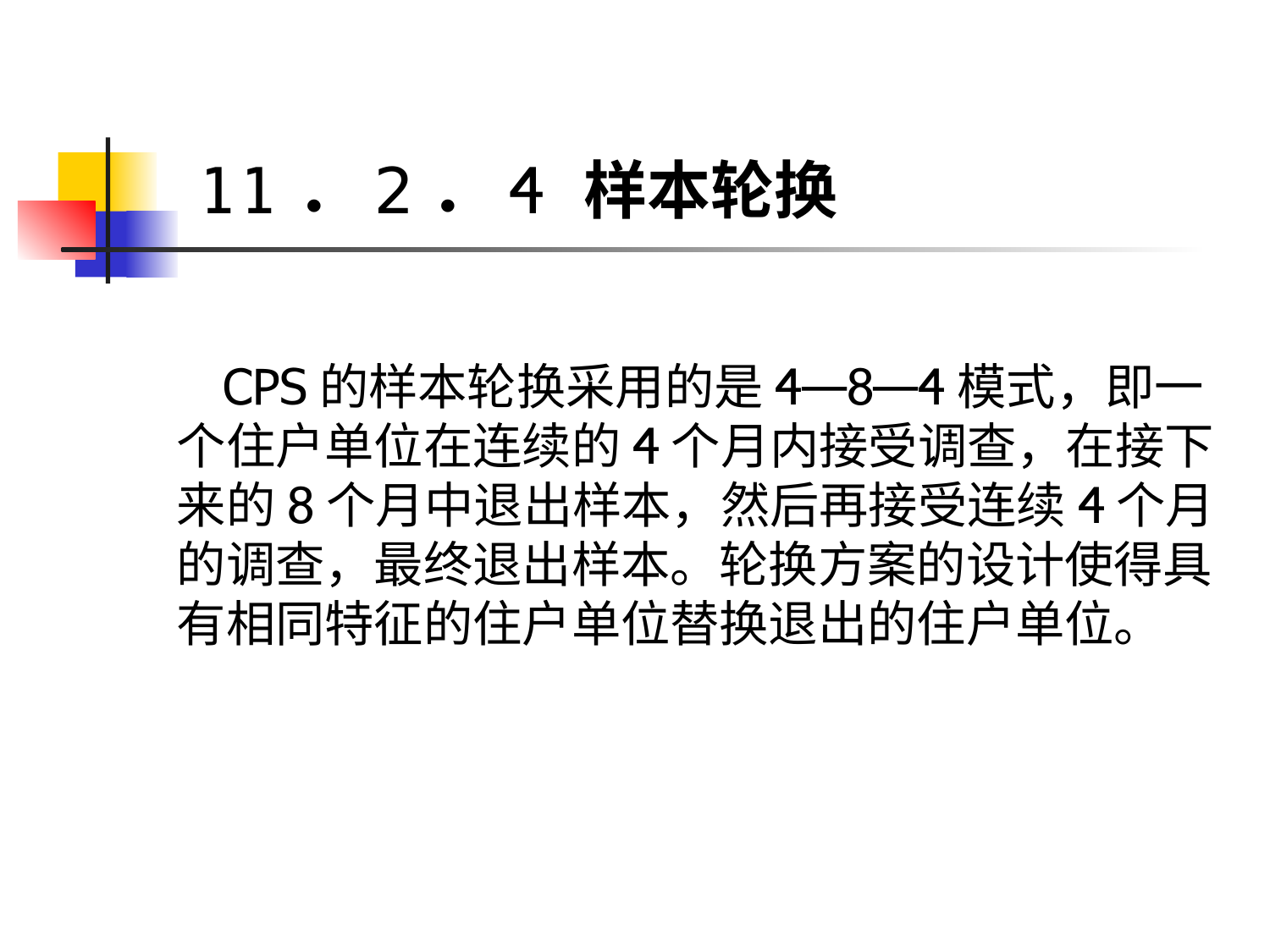

# 11．2．4 样本轮换

   CPS的样本轮换采用的是4—8—4模式，即一个住户单位在连续的4个月内接受调查，在接下来的8个月中退出样本，然后再接受连续4个月的调查，最终退出样本。轮换方案的设计使得具有相同特征的住户单位替换退出的住户单位。